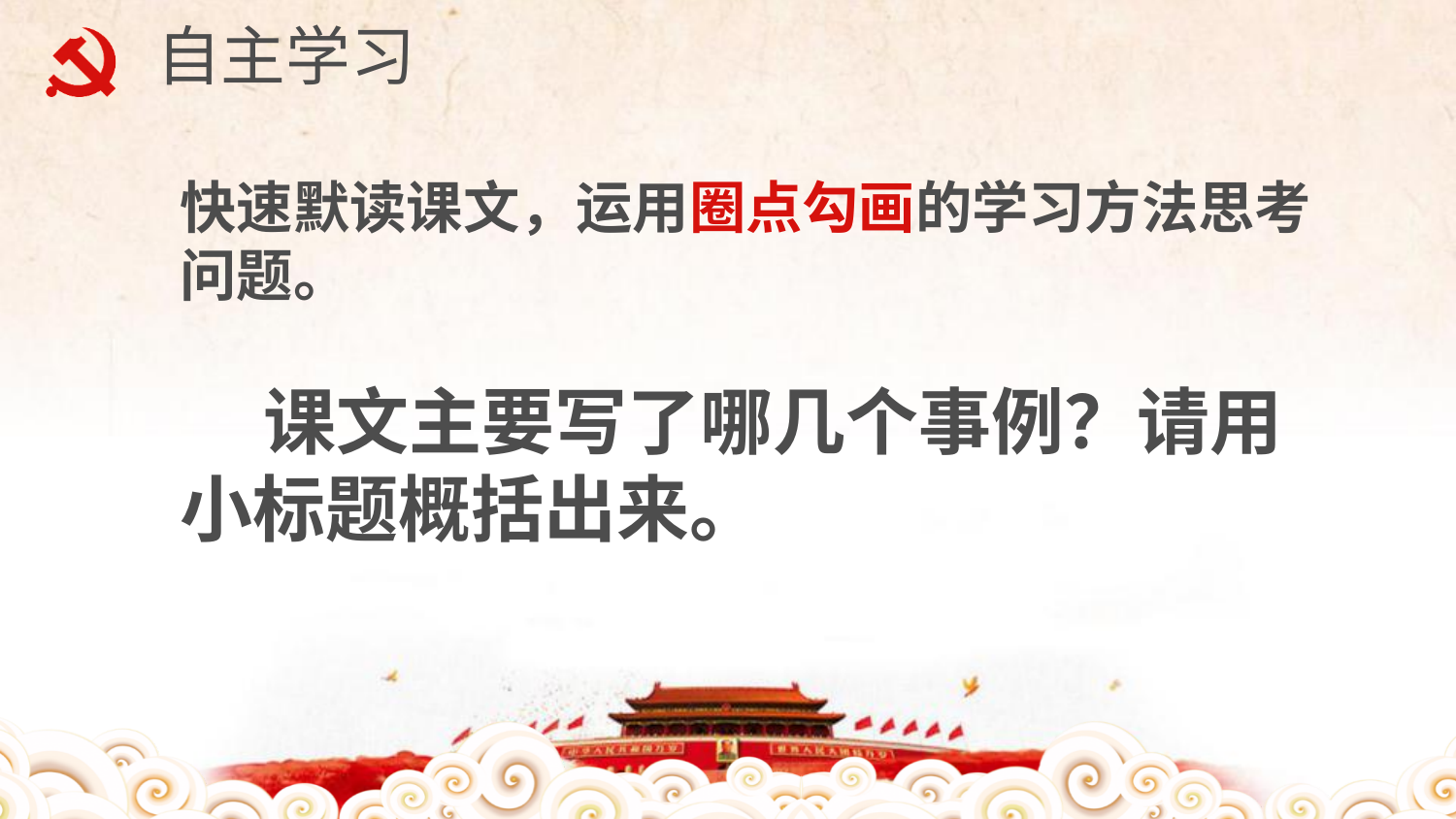

自主学习
快速默读课文，运用圈点勾画的学习方法思考问题。

    课文主要写了哪几个事例？请用小标题概括出来。
0